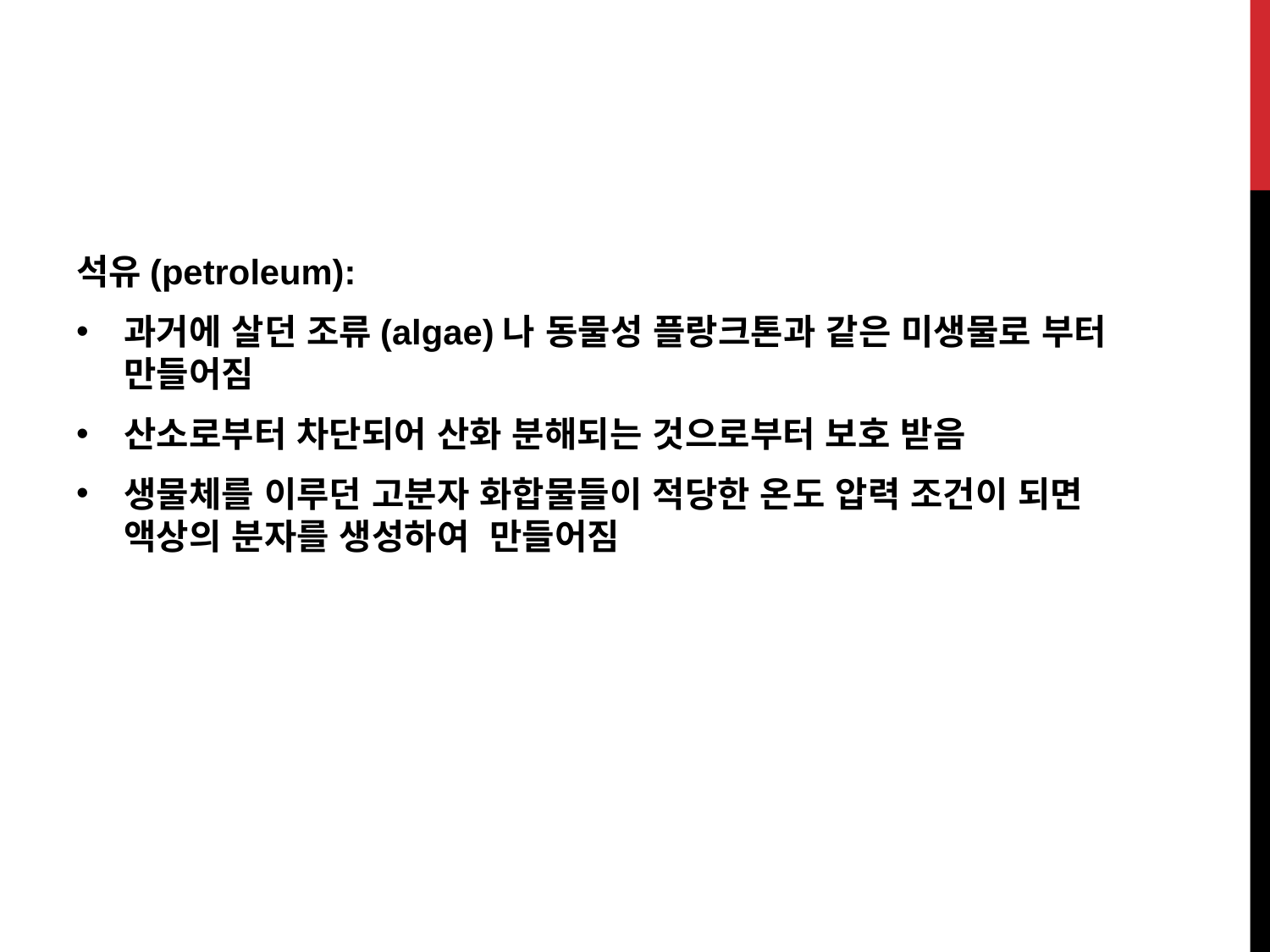

석유(petroleum):
과거에 살던 조류(algae)나 동물성 플랑크톤과 같은 미생물로 부터 만들어짐
산소로부터 차단되어 산화 분해되는 것으로부터 보호 받음
생물체를 이루던 고분자 화합물들이 적당한 온도 압력 조건이 되면 액상의 분자를 생성하여  만들어짐